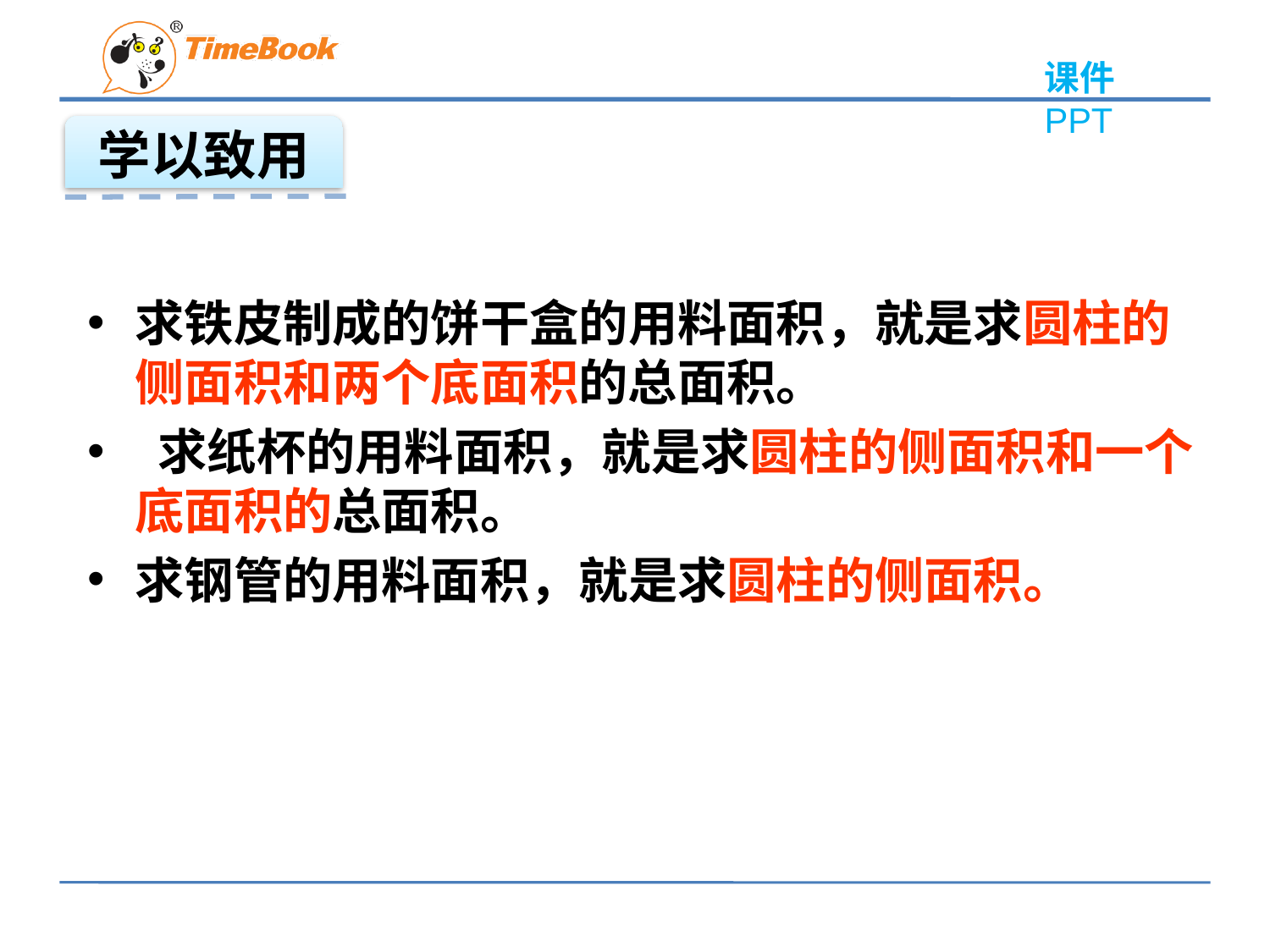

学以致用
求铁皮制成的饼干盒的用料面积，就是求圆柱的侧面积和两个底面积的总面积。
 求纸杯的用料面积，就是求圆柱的侧面积和一个底面积的总面积。
求钢管的用料面积，就是求圆柱的侧面积。